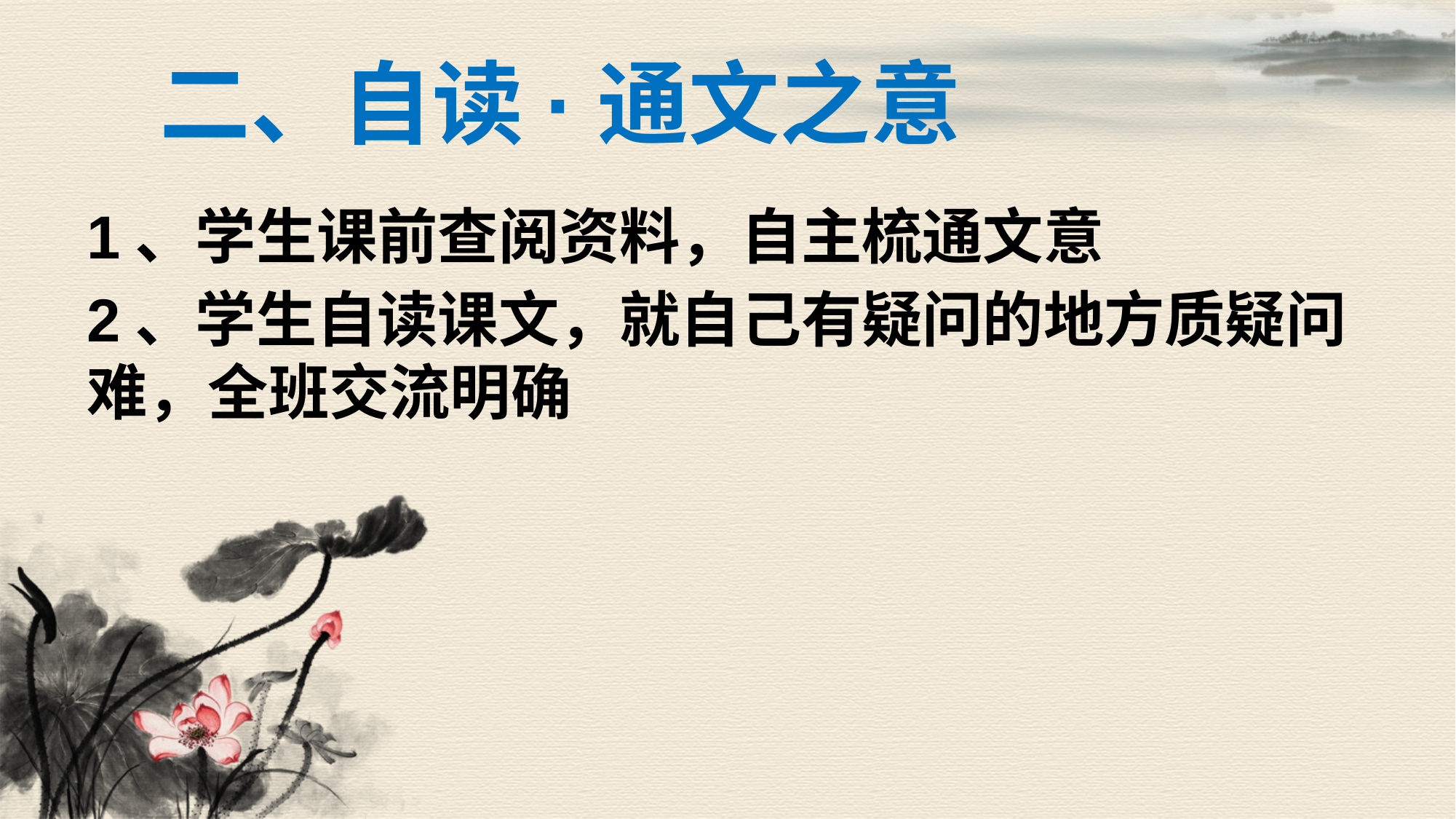

# 二、自读·通文之意
1、学生课前查阅资料，自主梳通文意
2、学生自读课文，就自己有疑问的地方质疑问难，全班交流明确